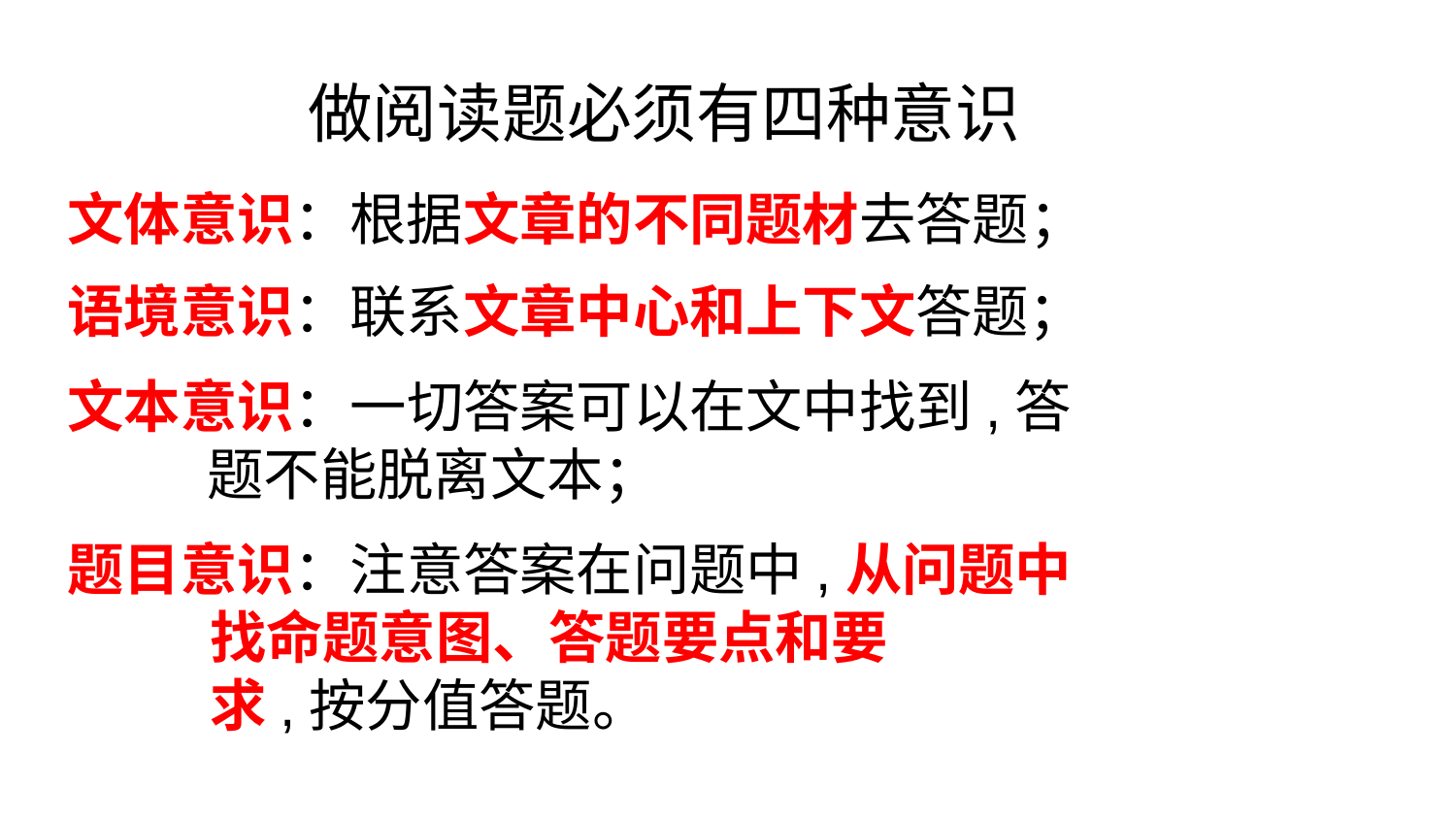

做阅读题必须有四种意识
文体意识：根据文章的不同题材去答题；
语境意识：联系文章中心和上下文答题；
文本意识：一切答案可以在文中找到,答
          题不能脱离文本；
题目意识：注意答案在问题中,从问题中
          找命题意图、答题要点和要
          求,按分值答题。